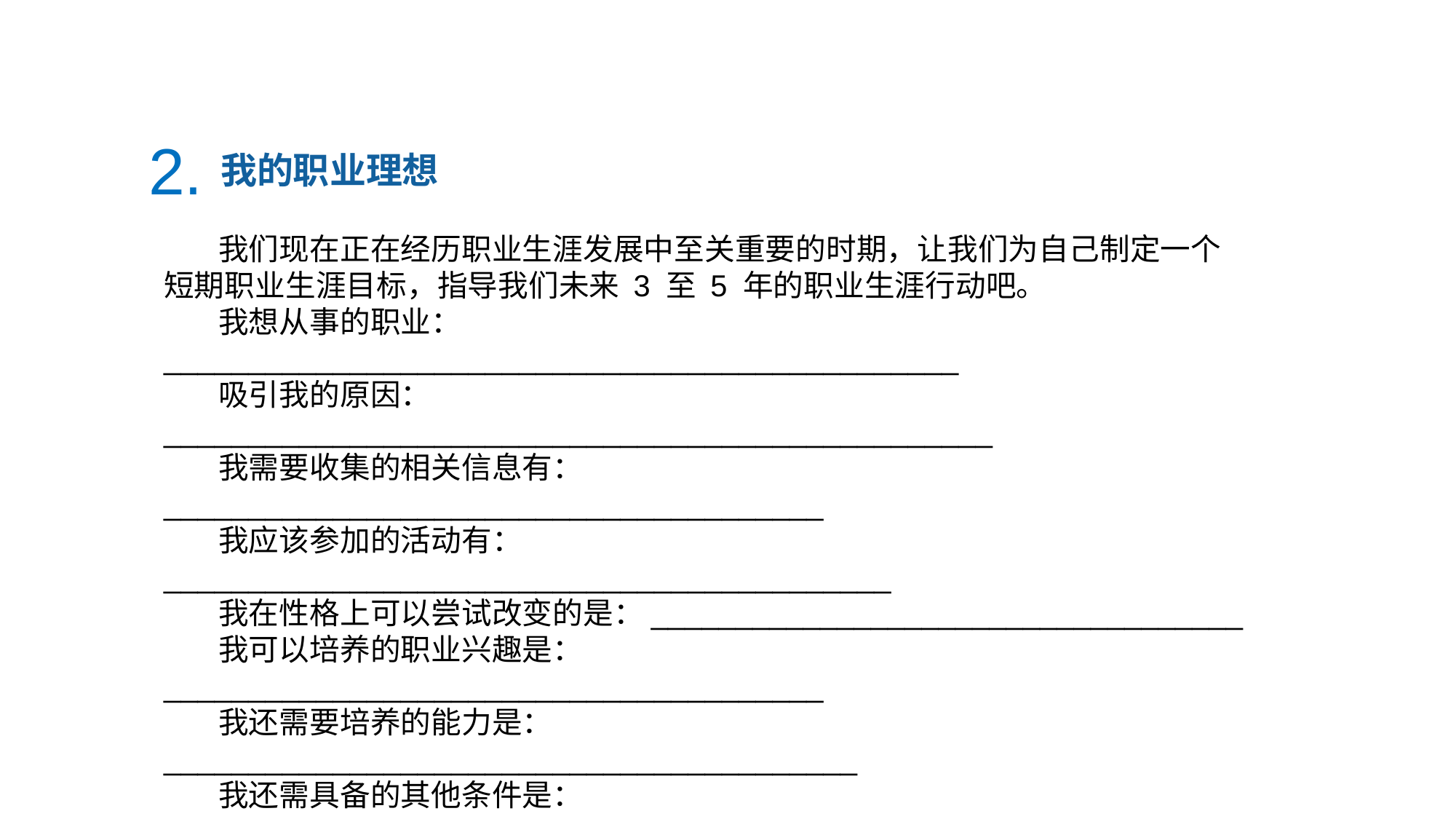

2.
我的职业理想
我们现在正在经历职业生涯发展中至关重要的时期，让我们为自己制定一个短期职业生涯目标，指导我们未来 3 至 5 年的职业生涯行动吧。
我想从事的职业：_______________________________________________
吸引我的原因：_________________________________________________
我需要收集的相关信息有：_______________________________________
我应该参加的活动有：___________________________________________
我在性格上可以尝试改变的是：___________________________________
我可以培养的职业兴趣是：_______________________________________
我还需要培养的能力是：_________________________________________
我还需具备的其他条件是：_______________________________________